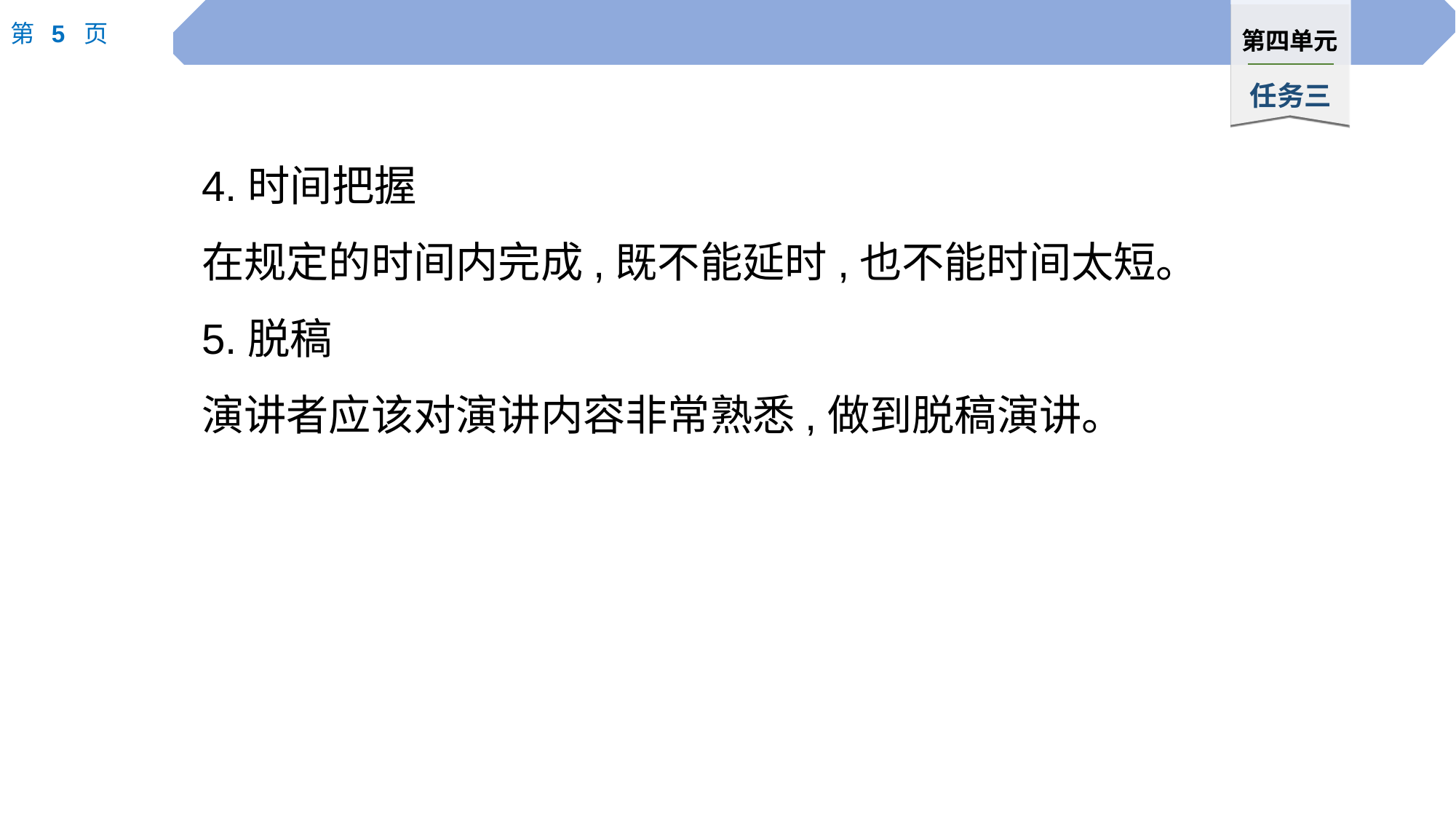

4.时间把握
在规定的时间内完成,既不能延时,也不能时间太短。
5.脱稿
演讲者应该对演讲内容非常熟悉,做到脱稿演讲。